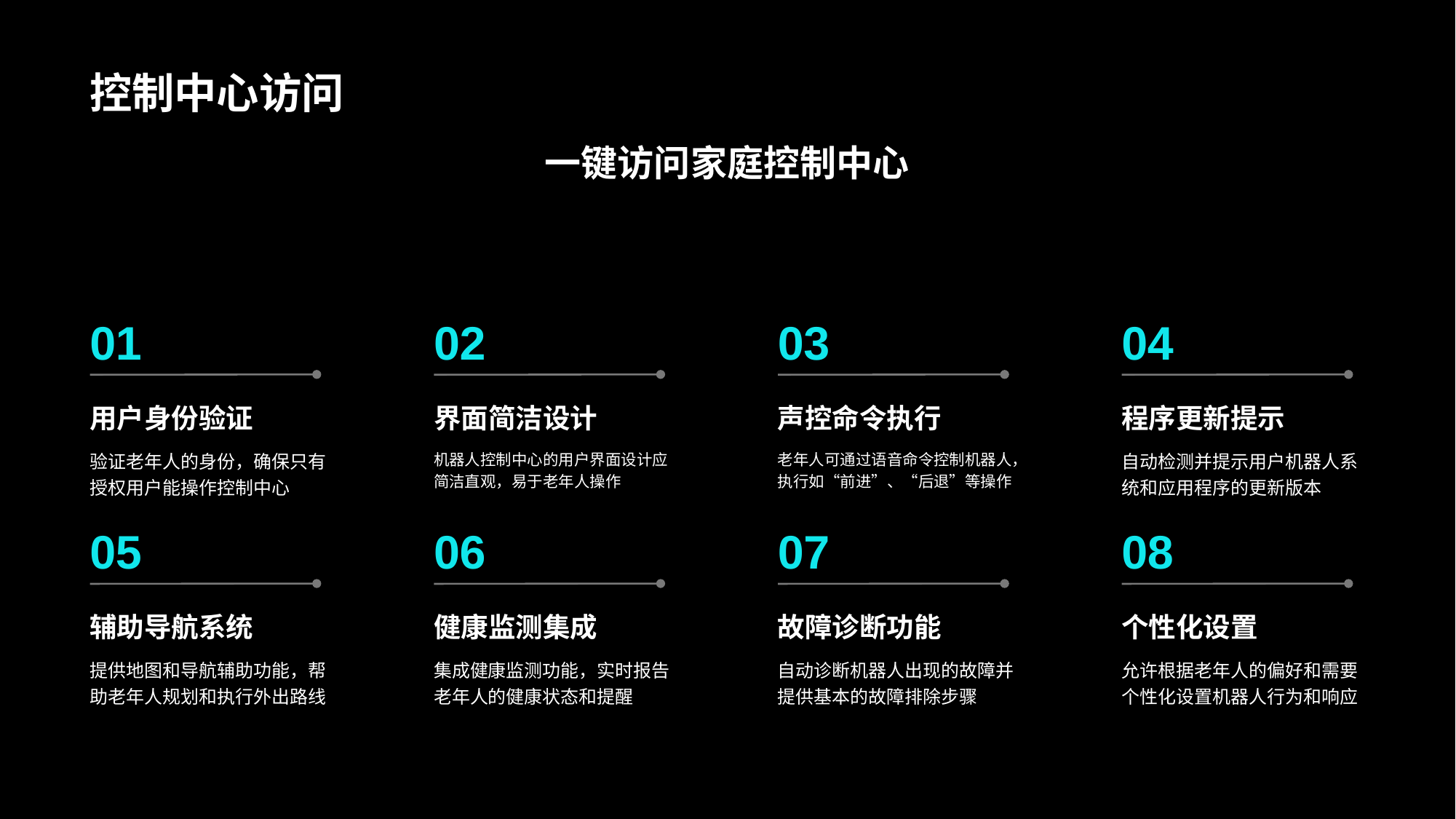

# 控制中心访问
一键访问家庭控制中心
01
用户身份验证
验证老年人的身份，确保只有授权用户能操作控制中心
02
界面简洁设计
机器人控制中心的用户界面设计应简洁直观，易于老年人操作
03
声控命令执行
老年人可通过语音命令控制机器人，执行如“前进”、“后退”等操作
04
程序更新提示
自动检测并提示用户机器人系统和应用程序的更新版本
05
辅助导航系统
提供地图和导航辅助功能，帮助老年人规划和执行外出路线
06
健康监测集成
集成健康监测功能，实时报告老年人的健康状态和提醒
07
故障诊断功能
自动诊断机器人出现的故障并提供基本的故障排除步骤
08
个性化设置
允许根据老年人的偏好和需要个性化设置机器人行为和响应